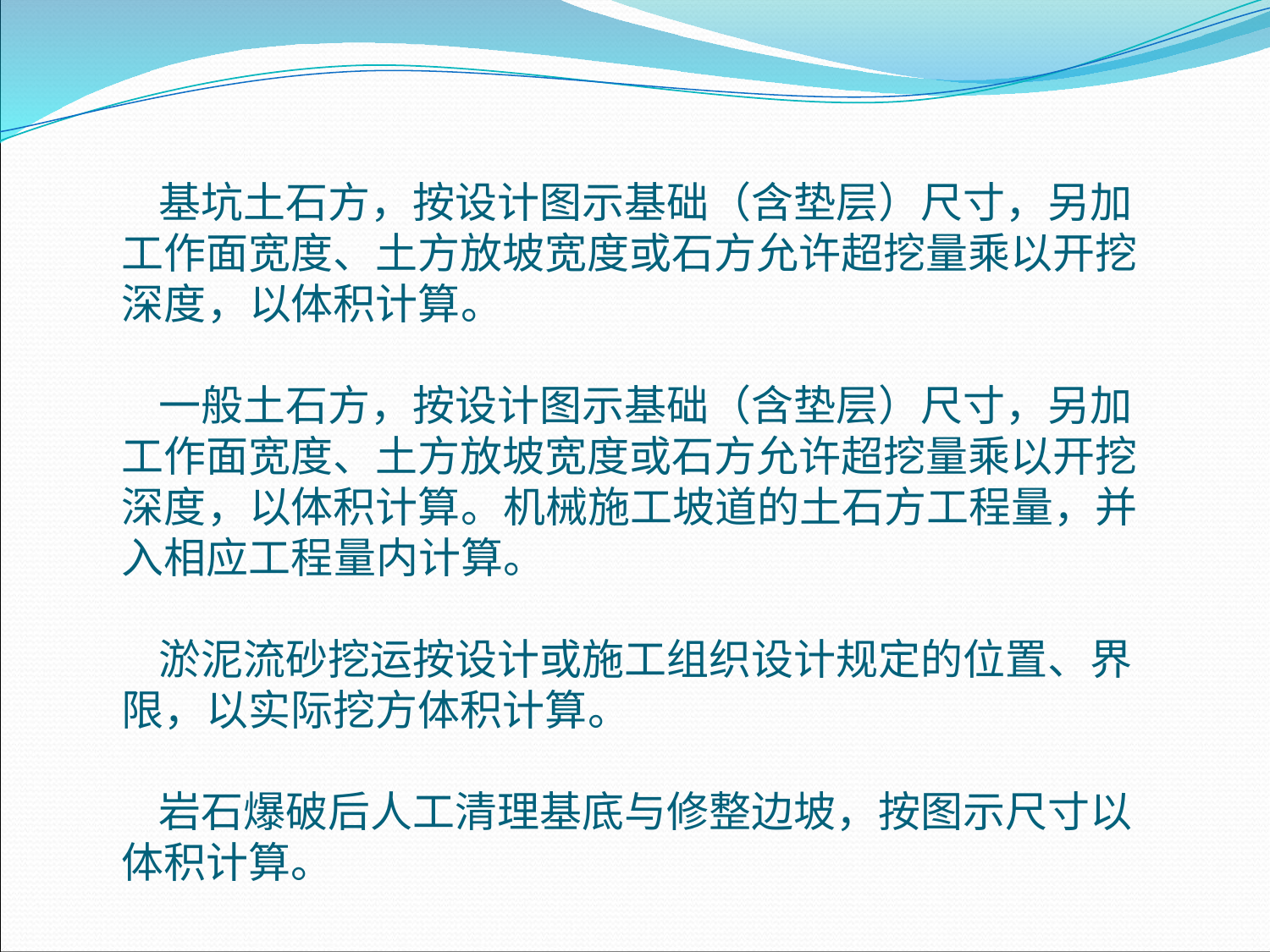

基坑土石方，按设计图示基础（含垫层）尺寸，另加工作面宽度、土方放坡宽度或石方允许超挖量乘以开挖深度，以体积计算。
一般土石方，按设计图示基础（含垫层）尺寸，另加工作面宽度、土方放坡宽度或石方允许超挖量乘以开挖深度，以体积计算。机械施工坡道的土石方工程量，并入相应工程量内计算。
淤泥流砂挖运按设计或施工组织设计规定的位置、界限，以实际挖方体积计算。

岩石爆破后人工清理基底与修整边坡，按图示尺寸以体积计算。